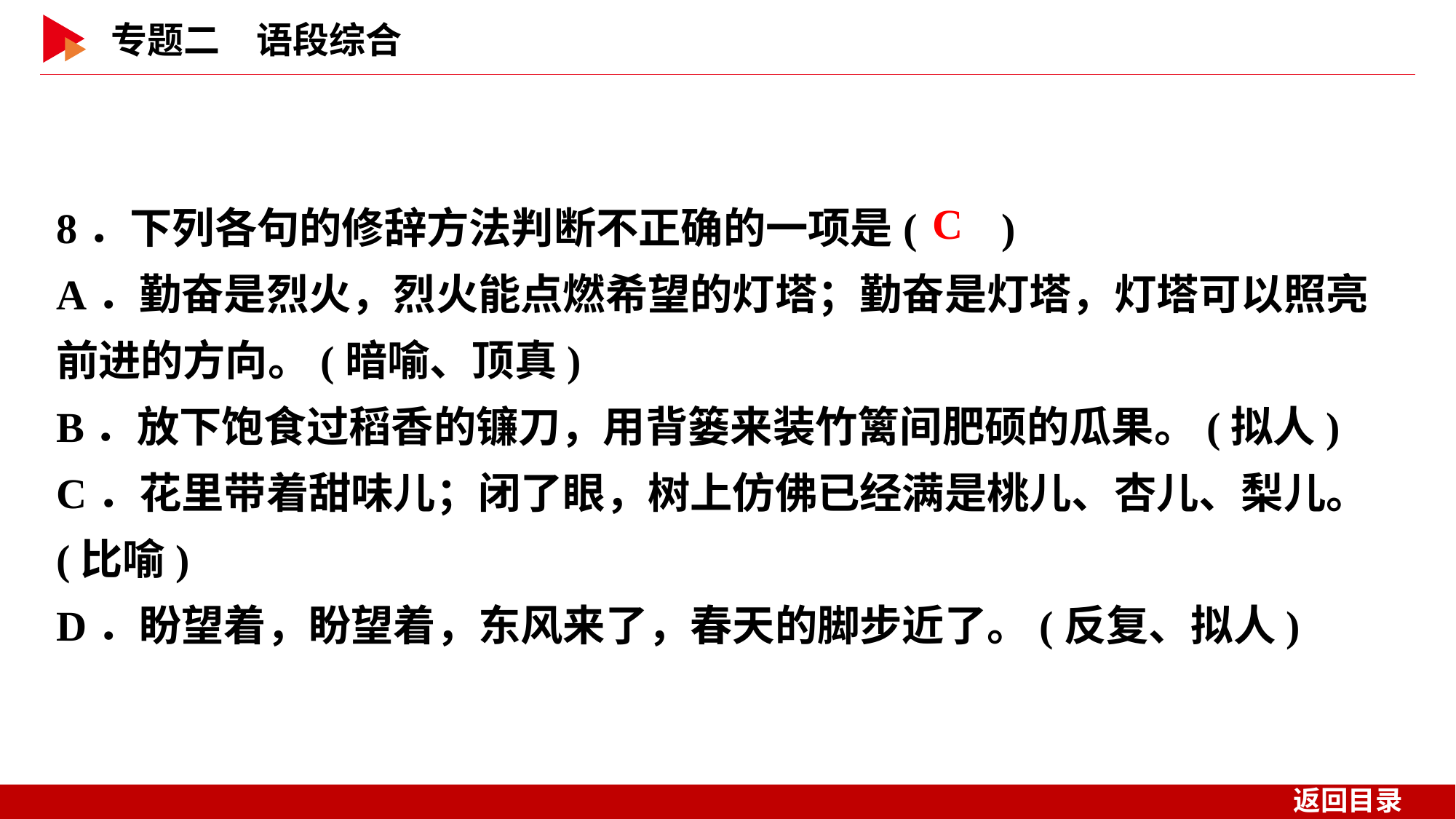

8．下列各句的修辞方法判断不正确的一项是(        )
A．勤奋是烈火，烈火能点燃希望的灯塔；勤奋是灯塔，灯塔可以照亮前进的方向。(暗喻、顶真)
B．放下饱食过稻香的镰刀，用背篓来装竹篱间肥硕的瓜果。(拟人)
C．花里带着甜味儿；闭了眼，树上仿佛已经满是桃儿、杏儿、梨儿。(比喻)
D．盼望着，盼望着，东风来了，春天的脚步近了。(反复、拟人)
   C